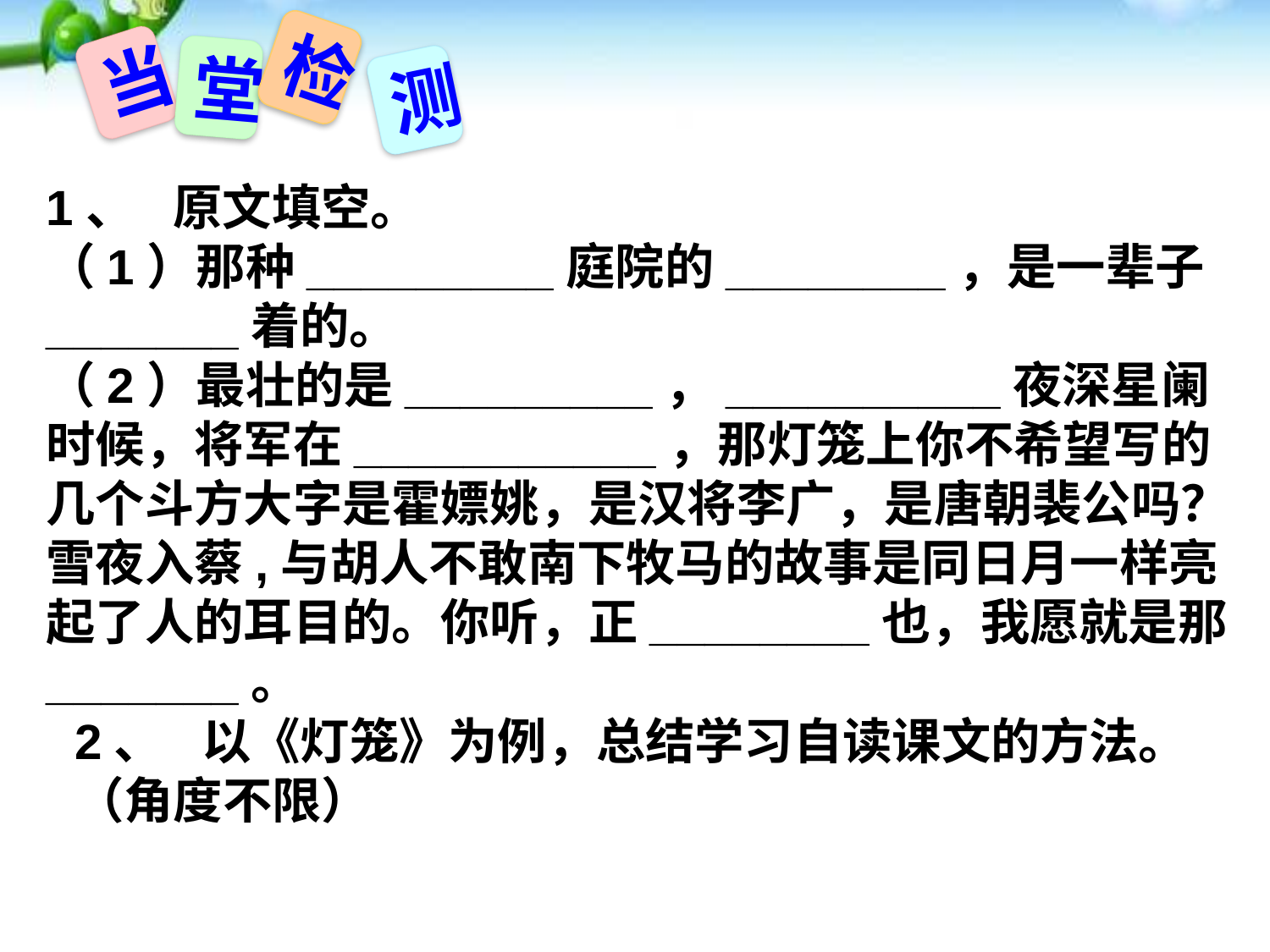

检
当
堂
测
1、	原文填空。
（1）那种_________庭院的________，是一辈子_______着的。
（2）最壮的是_________，__________夜深星阑时候，将军在___________，那灯笼上你不希望写的几个斗方大字是霍嫖姚，是汉将李广，是唐朝裴公吗？ 雪夜入蔡,与胡人不敢南下牧马的故事是同日月一样亮起了人的耳目的。你听，正________也，我愿就是那_______。
2、	以《灯笼》为例，总结学习自读课文的方法。（角度不限）